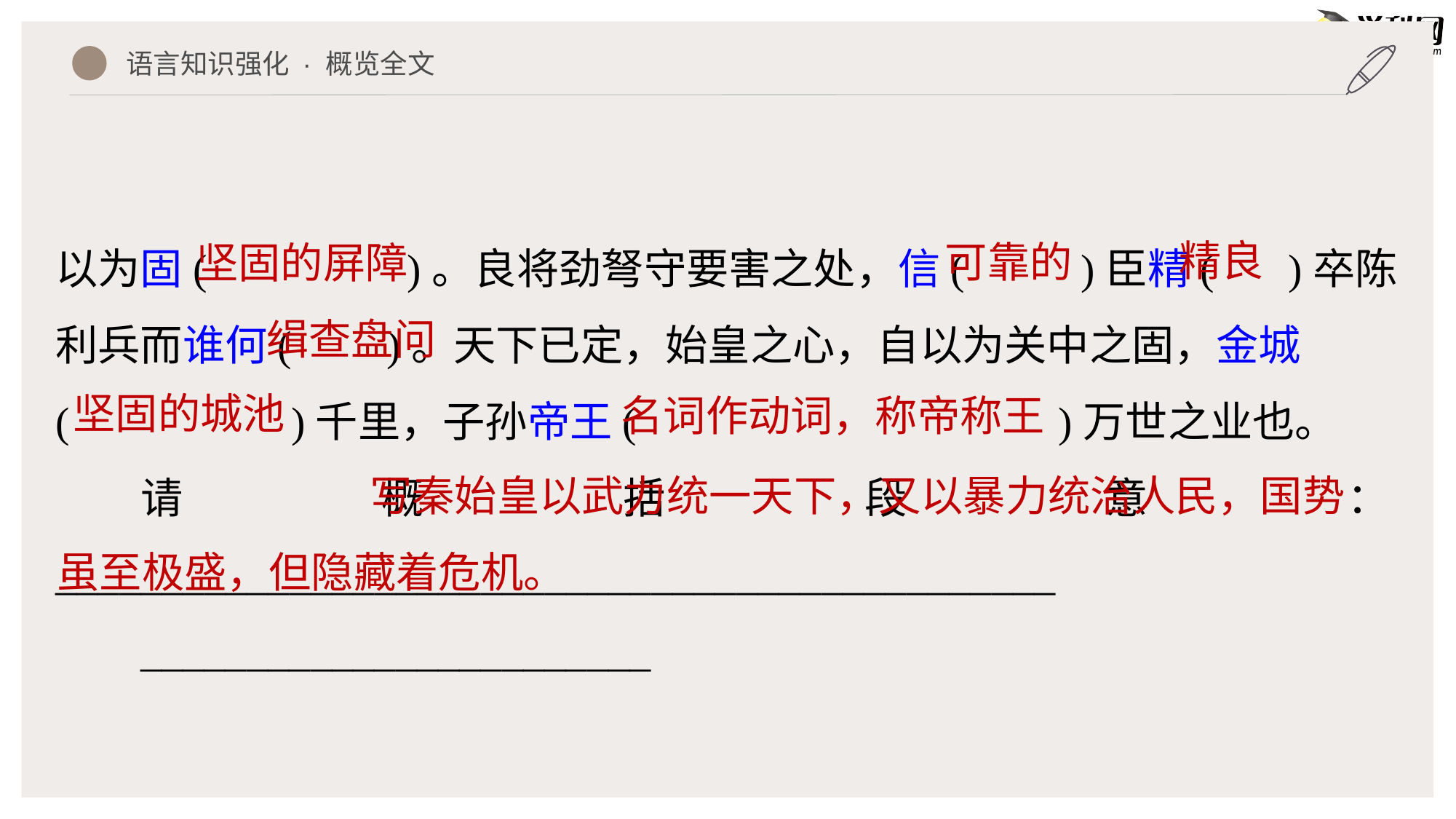

语言知识强化 · 概览全文

以为固(                   )。良将劲弩守要害之处，信(           )臣精(       )卒陈利兵而谁何(         )。天下已定，始皇之心，自以为关中之固，金城
(                     )千里，子孙帝王(                                        )万世之业也。
请概括段意：_______________________________________________
________________________
精良
可靠的
坚固的屏障
缉查盘问
坚固的城池
名词作动词，称帝称王
                                写秦始皇以武力统一天下，又以暴力统治人民，国势虽至极盛，但隐藏着危机。